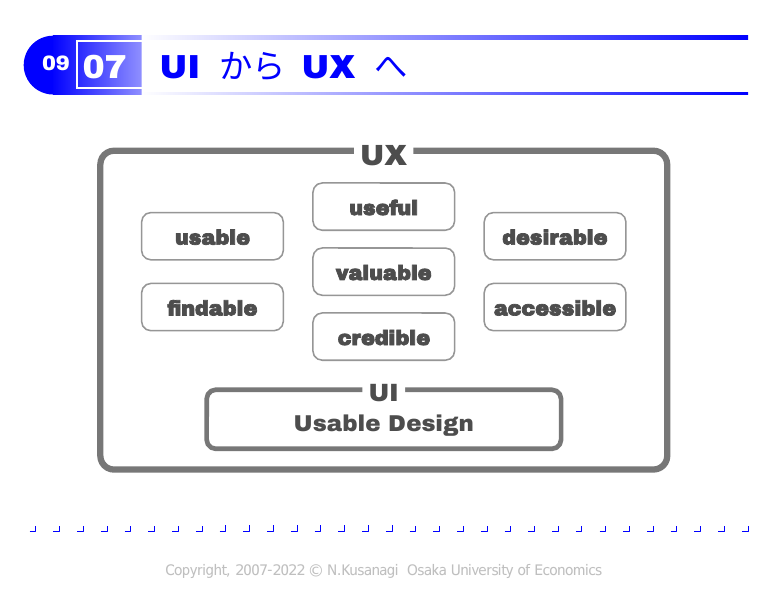

# 07   UI から UX へ
UX

useful
usable
desirable
valuable
findable
accessible
credible
UI
Usable Design